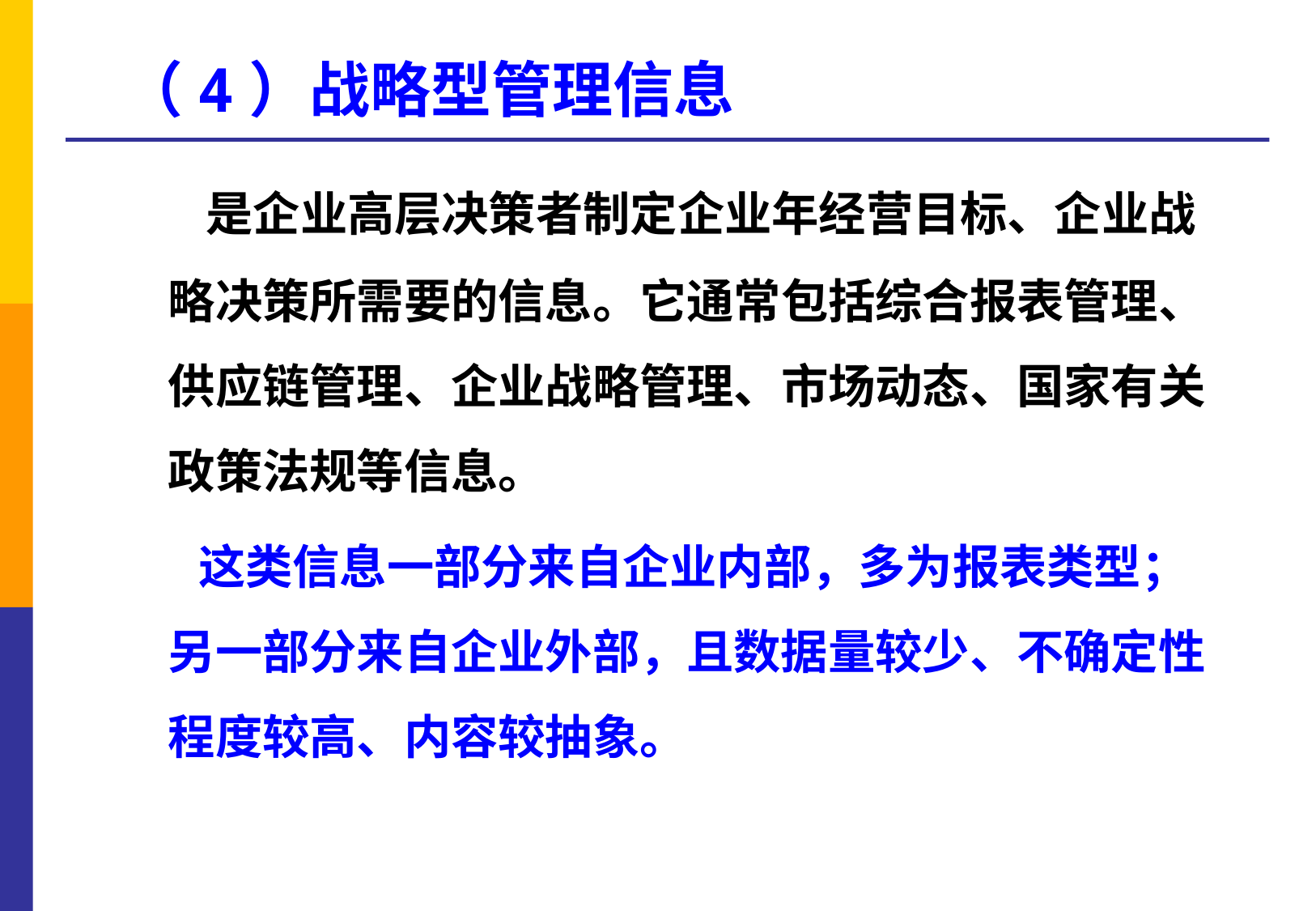

（4）战略型管理信息
     是企业高层决策者制定企业年经营目标、企业战略决策所需要的信息。它通常包括综合报表管理、供应链管理、企业战略管理、市场动态、国家有关政策法规等信息。
      这类信息一部分来自企业内部，多为报表类型；另一部分来自企业外部，且数据量较少、不确定性程度较高、内容较抽象。